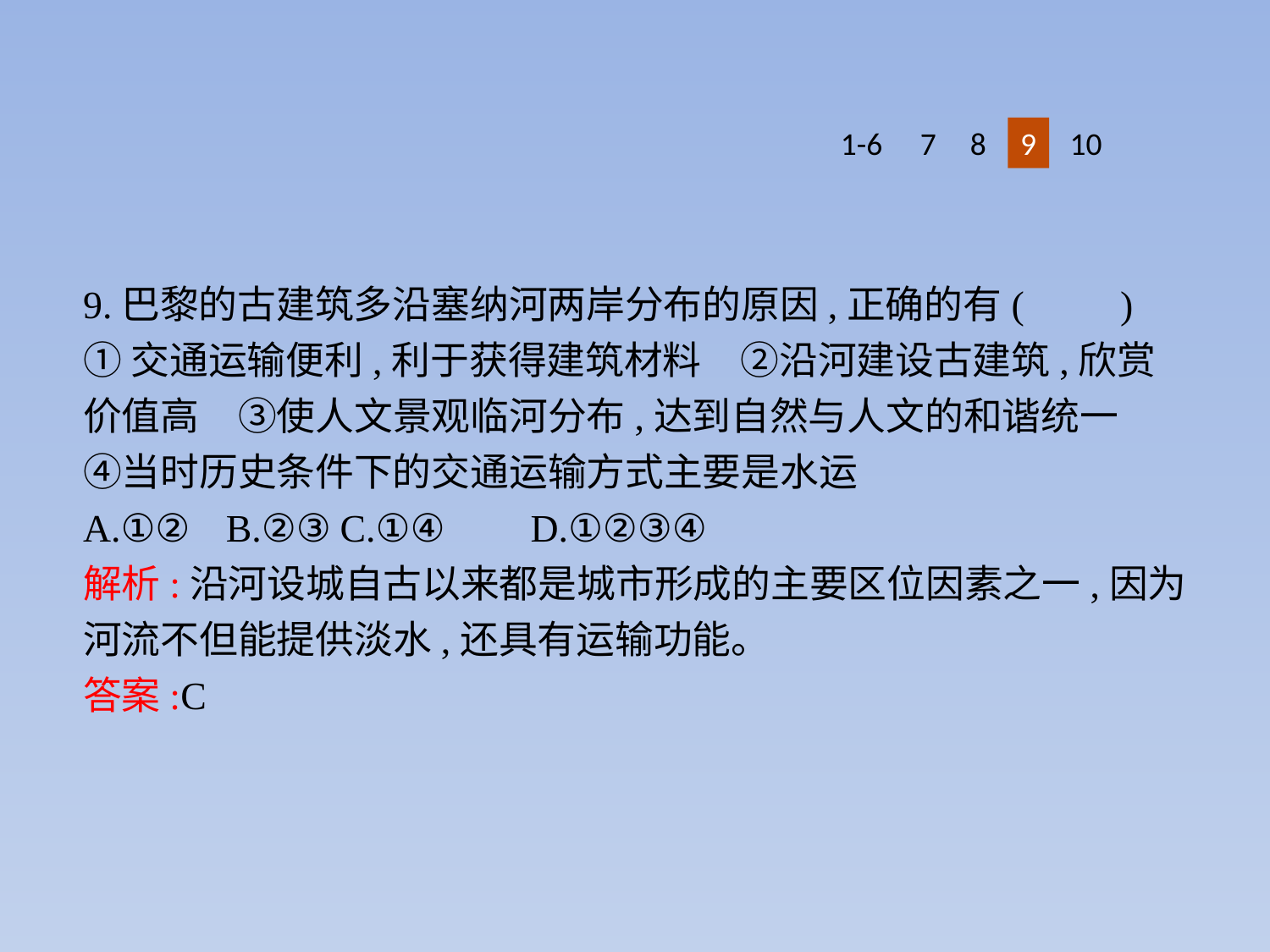

1-6
7
8
9
10
9.巴黎的古建筑多沿塞纳河两岸分布的原因,正确的有(　　)
①交通运输便利,利于获得建筑材料　②沿河建设古建筑,欣赏价值高　③使人文景观临河分布,达到自然与人文的和谐统一　④当时历史条件下的交通运输方式主要是水运
A.①②	B.②③	C.①④	D.①②③④
解析:沿河设城自古以来都是城市形成的主要区位因素之一,因为河流不但能提供淡水,还具有运输功能。
答案:C